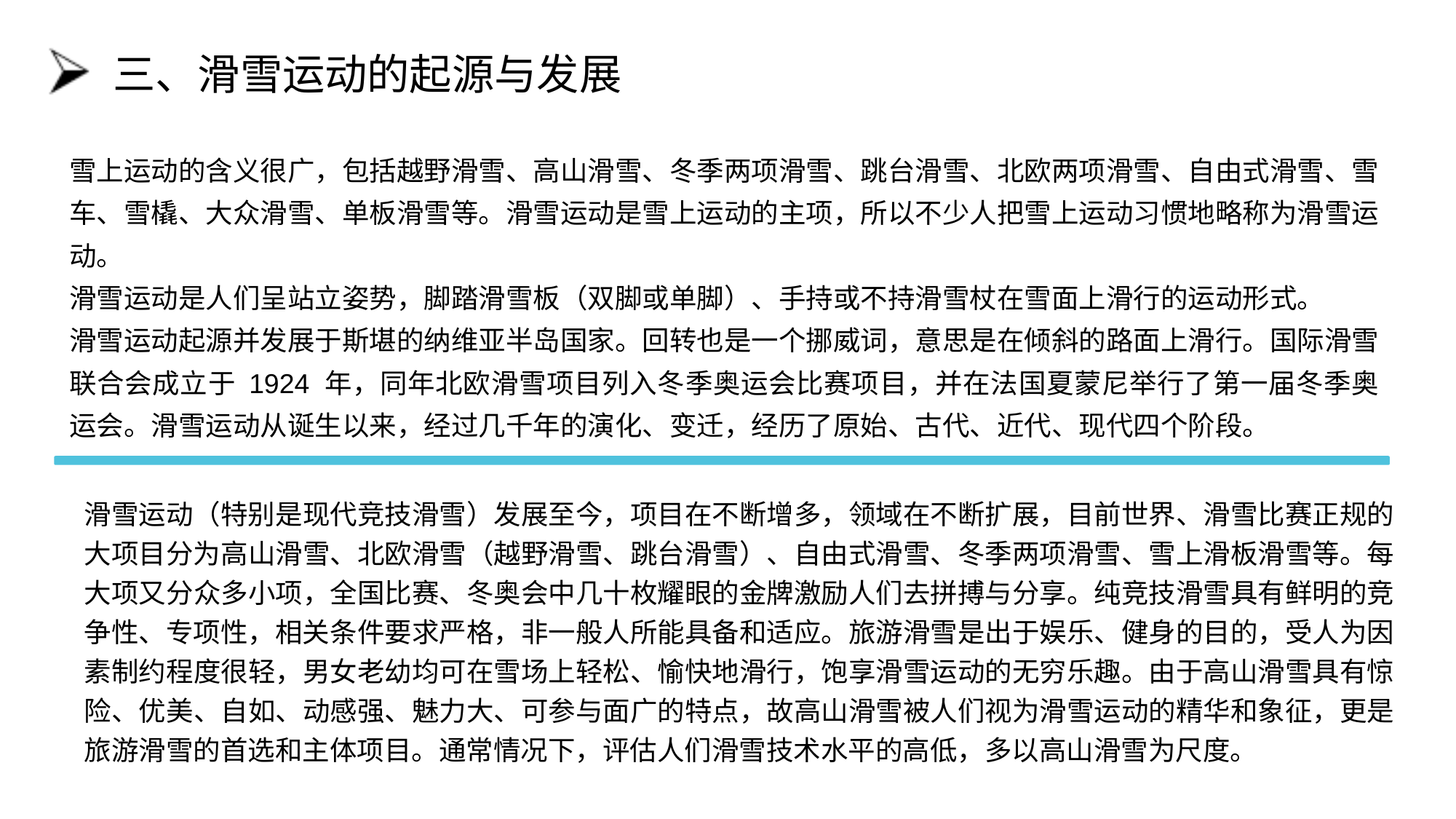

# 三、滑雪运动的起源与发展
雪上运动的含义很广，包括越野滑雪、高山滑雪、冬季两项滑雪、跳台滑雪、北欧两项滑雪、自由式滑雪、雪车、雪橇、大众滑雪、单板滑雪等。滑雪运动是雪上运动的主项，所以不少人把雪上运动习惯地略称为滑雪运动。
滑雪运动是人们呈站立姿势，脚踏滑雪板（双脚或单脚）、手持或不持滑雪杖在雪面上滑行的运动形式。
滑雪运动起源并发展于斯堪的纳维亚半岛国家。回转也是一个挪威词，意思是在倾斜的路面上滑行。国际滑雪联合会成立于 1924 年，同年北欧滑雪项目列入冬季奥运会比赛项目，并在法国夏蒙尼举行了第一届冬季奥运会。滑雪运动从诞生以来，经过几千年的演化、变迁，经历了原始、古代、近代、现代四个阶段。

滑雪运动（特别是现代竞技滑雪）发展至今，项目在不断增多，领域在不断扩展，目前世界、滑雪比赛正规的大项目分为高山滑雪、北欧滑雪（越野滑雪、跳台滑雪）、自由式滑雪、冬季两项滑雪、雪上滑板滑雪等。每大项又分众多小项，全国比赛、冬奥会中几十枚耀眼的金牌激励人们去拼搏与分享。纯竞技滑雪具有鲜明的竞争性、专项性，相关条件要求严格，非一般人所能具备和适应。旅游滑雪是出于娱乐、健身的目的，受人为因素制约程度很轻，男女老幼均可在雪场上轻松、愉快地滑行，饱享滑雪运动的无穷乐趣。由于高山滑雪具有惊险、优美、自如、动感强、魅力大、可参与面广的特点，故高山滑雪被人们视为滑雪运动的精华和象征，更是旅游滑雪的首选和主体项目。通常情况下，评估人们滑雪技术水平的高低，多以高山滑雪为尺度。